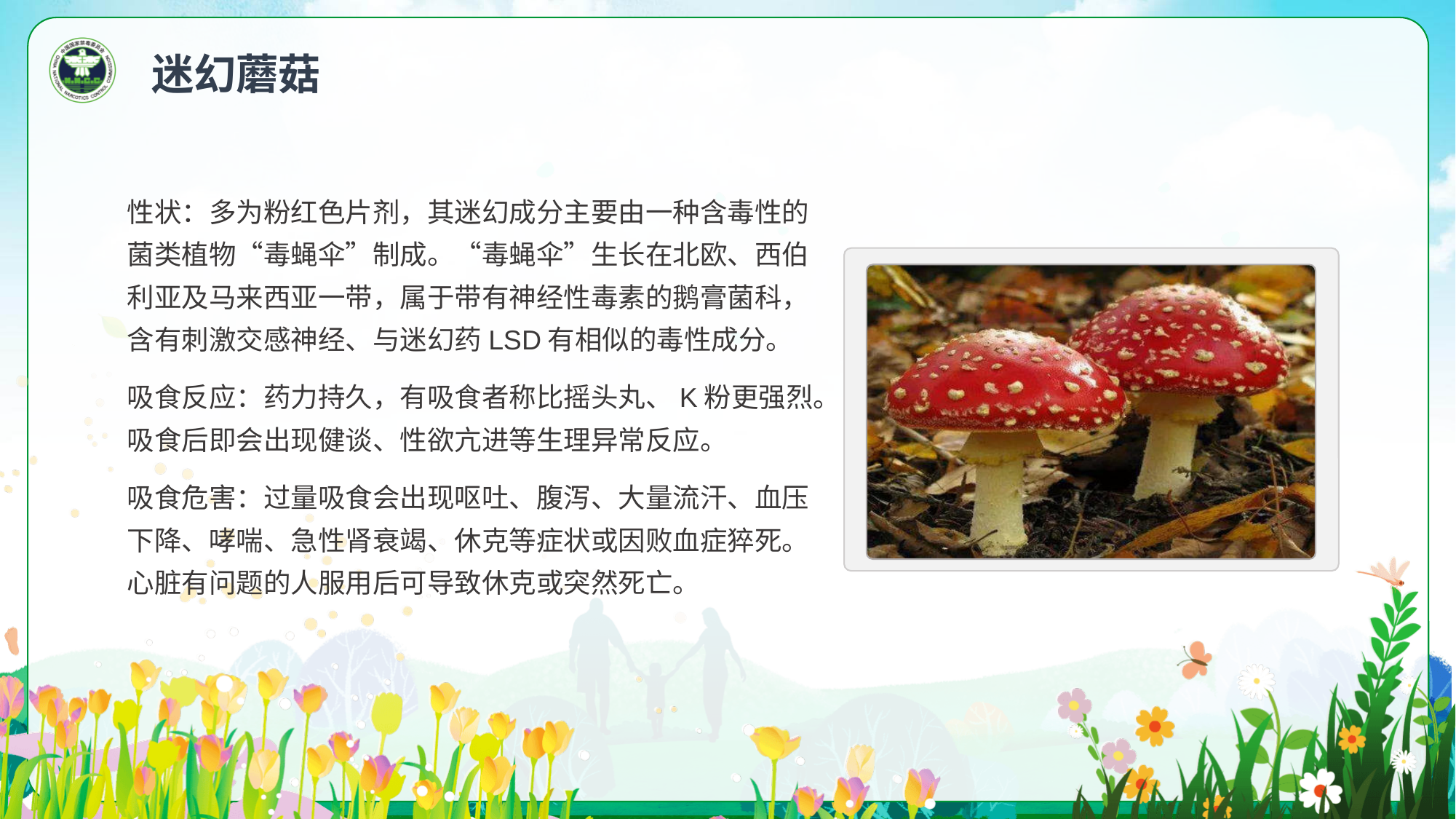

迷幻蘑菇
性状：多为粉红色片剂，其迷幻成分主要由一种含毒性的菌类植物“毒蝇伞”制成。“毒蝇伞”生长在北欧、西伯利亚及马来西亚一带，属于带有神经性毒素的鹅膏菌科，含有刺激交感神经、与迷幻药LSD有相似的毒性成分。
吸食反应：药力持久，有吸食者称比摇头丸、K粉更强烈。吸食后即会出现健谈、性欲亢进等生理异常反应。
吸食危害：过量吸食会出现呕吐、腹泻、大量流汗、血压下降、哮喘、急性肾衰竭、休克等症状或因败血症猝死。心脏有问题的人服用后可导致休克或突然死亡。